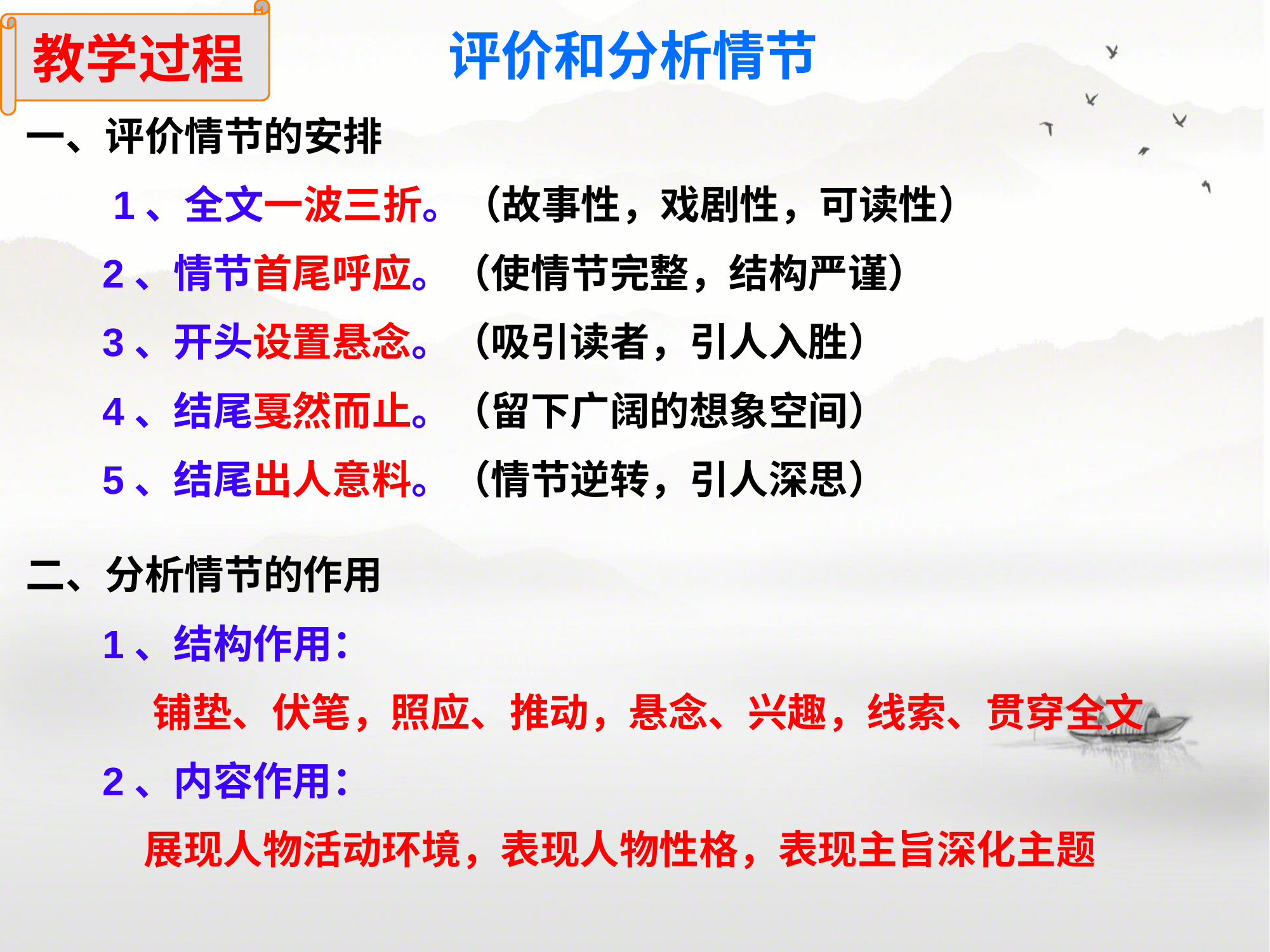

教学过程
评价和分析情节
一、评价情节的安排
        1、全文一波三折。（故事性，戏剧性，可读性）
       2、情节首尾呼应。（使情节完整，结构严谨）
       3、开头设置悬念。（吸引读者，引人入胜）
       4、结尾戛然而止。（留下广阔的想象空间）
       5、结尾出人意料。（情节逆转，引人深思）
二、分析情节的作用
       1、结构作用：
             铺垫、伏笔，照应、推动，悬念、兴趣，线索、贯穿全文
       2、内容作用：
            展现人物活动环境，表现人物性格，表现主旨深化主题